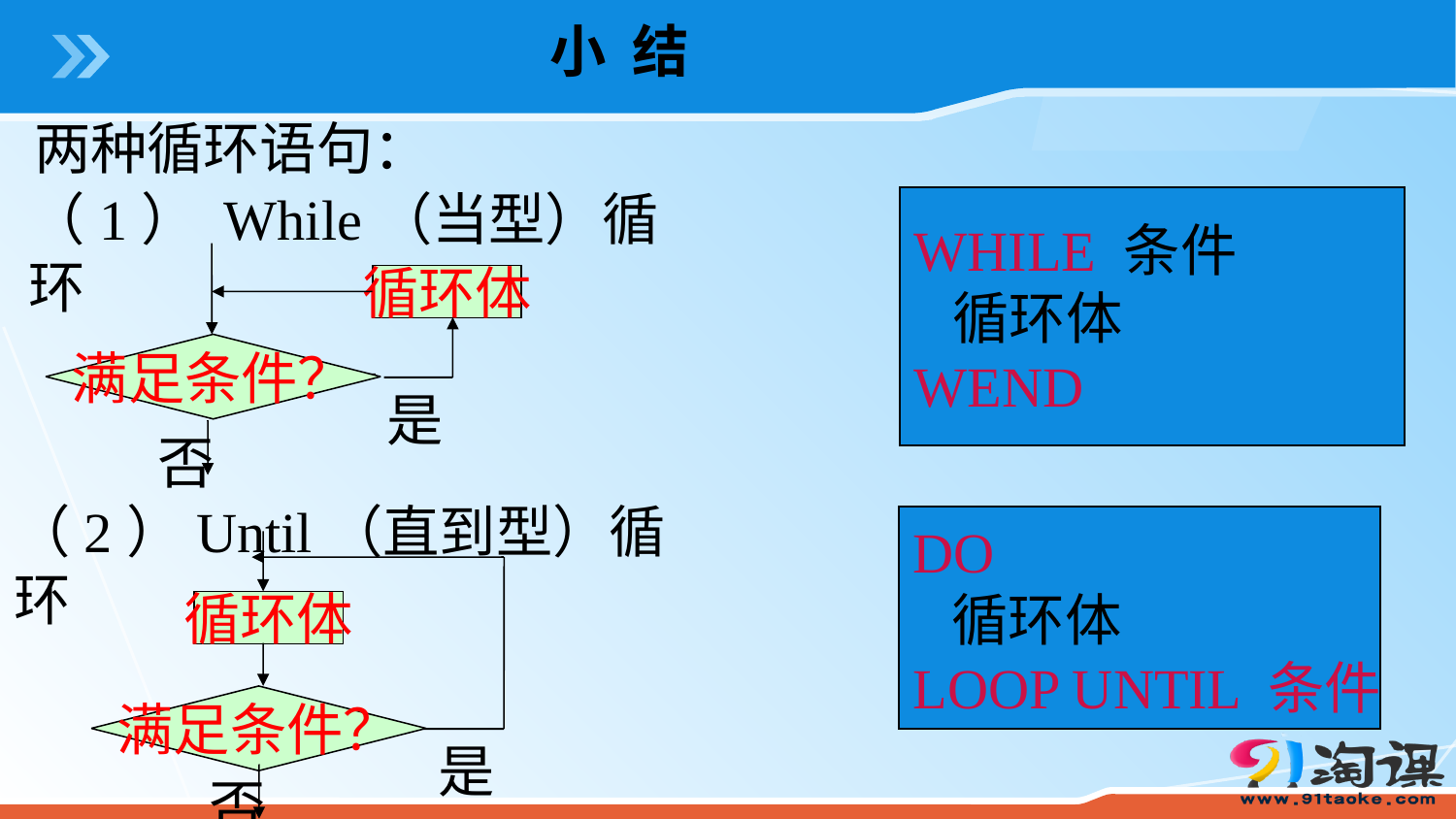

小  结
两种循环语句：
（1） While（当型）循环

循环体

满足条件？

是

否

（2）Until（直到型）循环

循环体

满足条件？
是

否

WHILE 条件
  循环体
WEND
DO
  循环体
LOOP UNTIL 条件